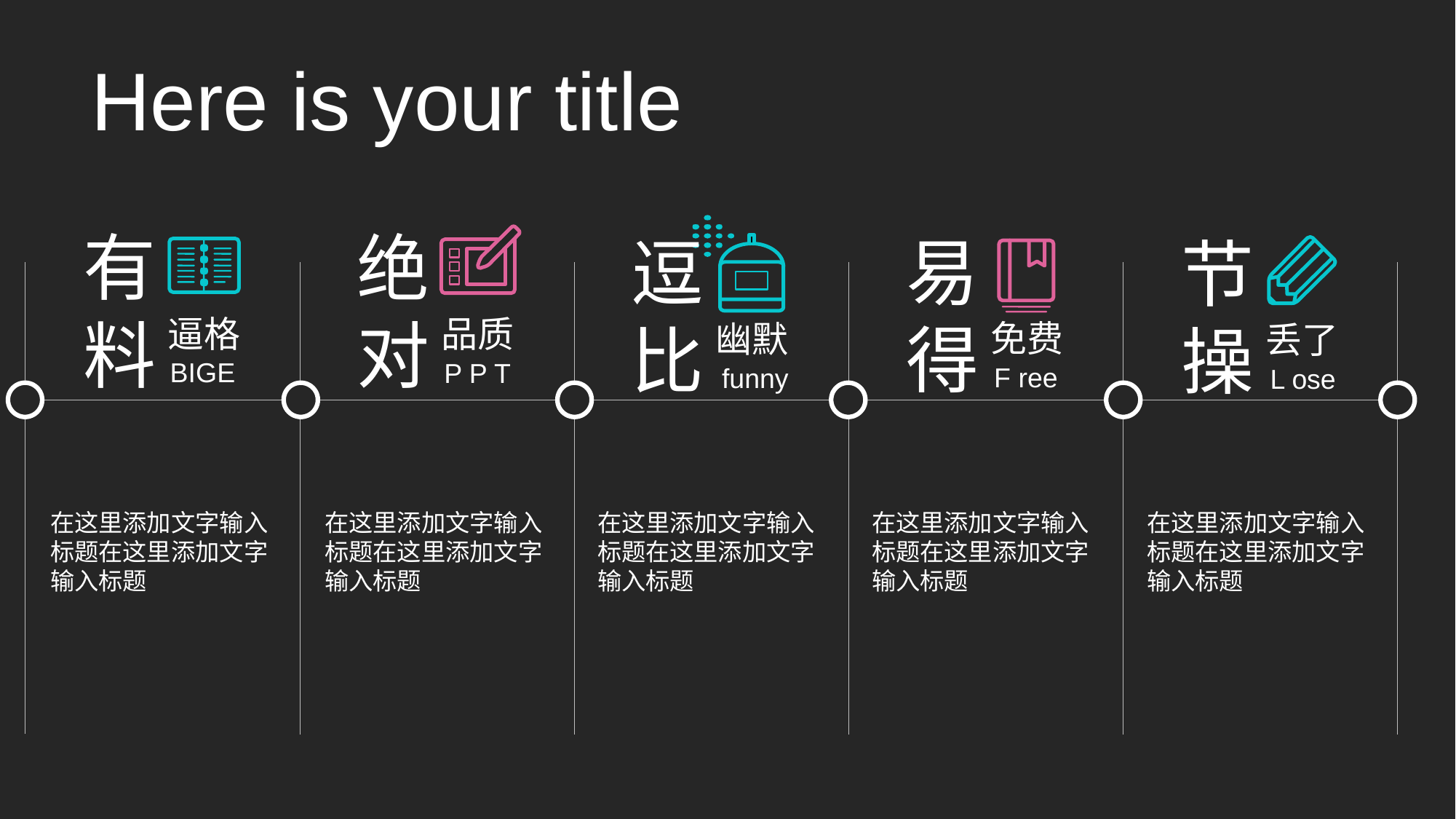

Here is your title

有
料
绝
对
易
得
逗
比
节
操

逼格
品质
免费
幽默
丢了
BIGE
P P T
F ree
funny
L ose

在这里添加文字输入标题在这里添加文字输入标题

在这里添加文字输入标题在这里添加文字输入标题

在这里添加文字输入标题在这里添加文字输入标题

在这里添加文字输入标题在这里添加文字输入标题

在这里添加文字输入标题在这里添加文字输入标题